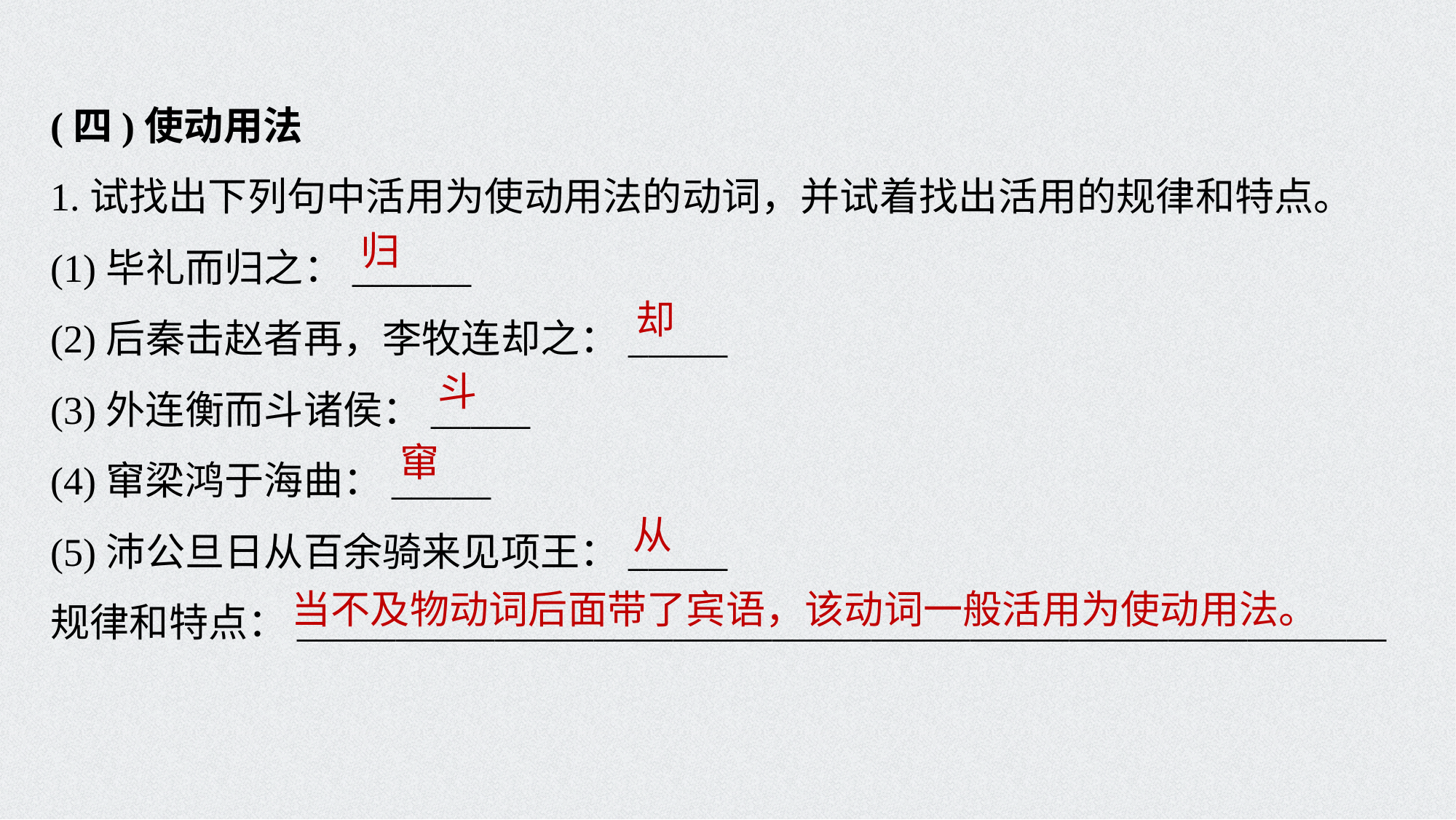

(四)使动用法
1.试找出下列句中活用为使动用法的动词，并试着找出活用的规律和特点。
(1)毕礼而归之：______
(2)后秦击赵者再，李牧连却之：_____
(3)外连衡而斗诸侯：_____
(4)窜梁鸿于海曲：_____
(5)沛公旦日从百余骑来见项王：_____
规律和特点：_______________________________________________________
归
却
斗
窜
从
当不及物动词后面带了宾语，该动词一般活用为使动用法。